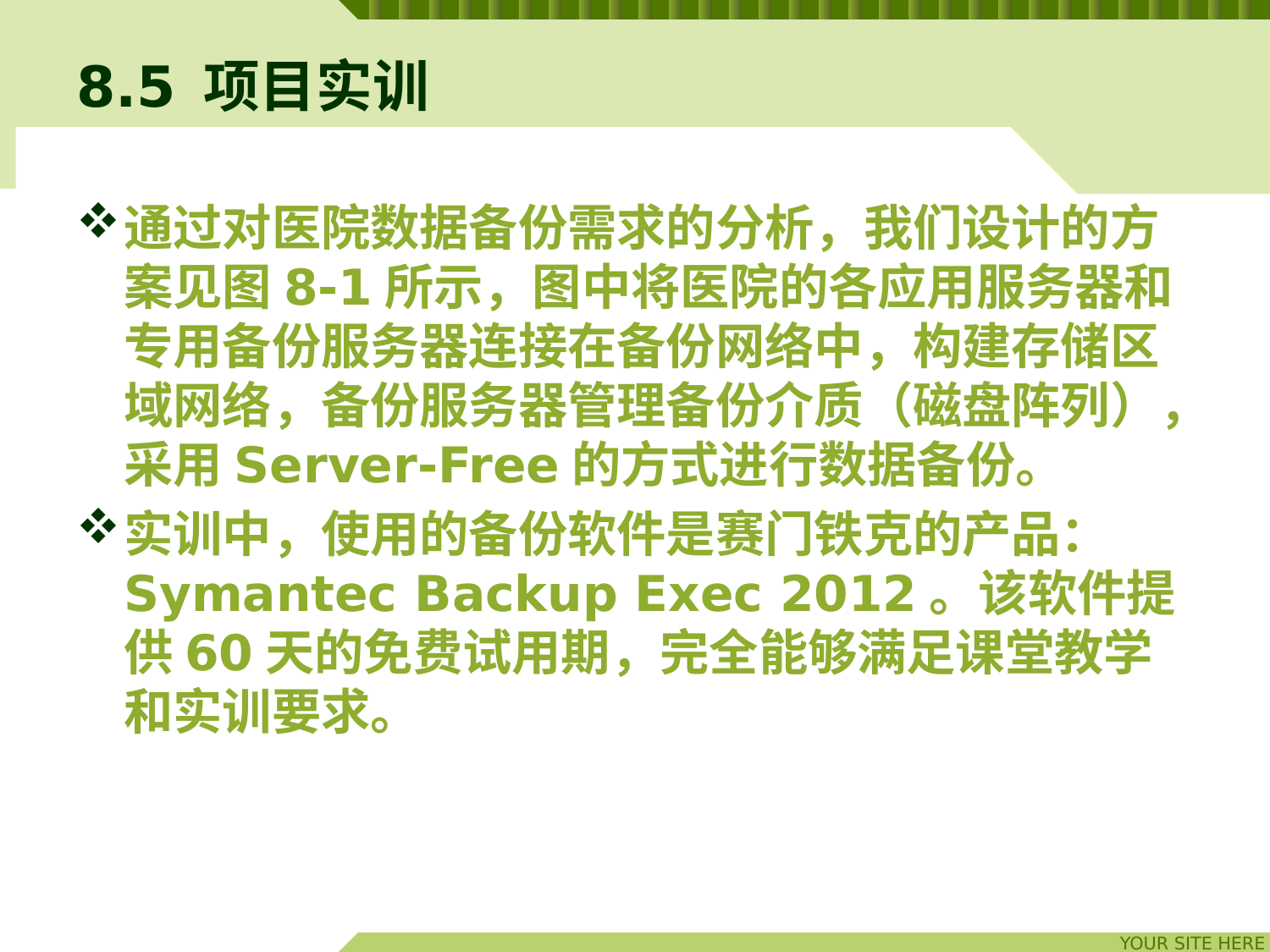

# 8.5	项目实训
通过对医院数据备份需求的分析，我们设计的方案见图8-1所示，图中将医院的各应用服务器和专用备份服务器连接在备份网络中，构建存储区域网络，备份服务器管理备份介质（磁盘阵列），采用Server-Free的方式进行数据备份。
实训中，使用的备份软件是赛门铁克的产品：Symantec Backup Exec 2012。该软件提供60天的免费试用期，完全能够满足课堂教学和实训要求。